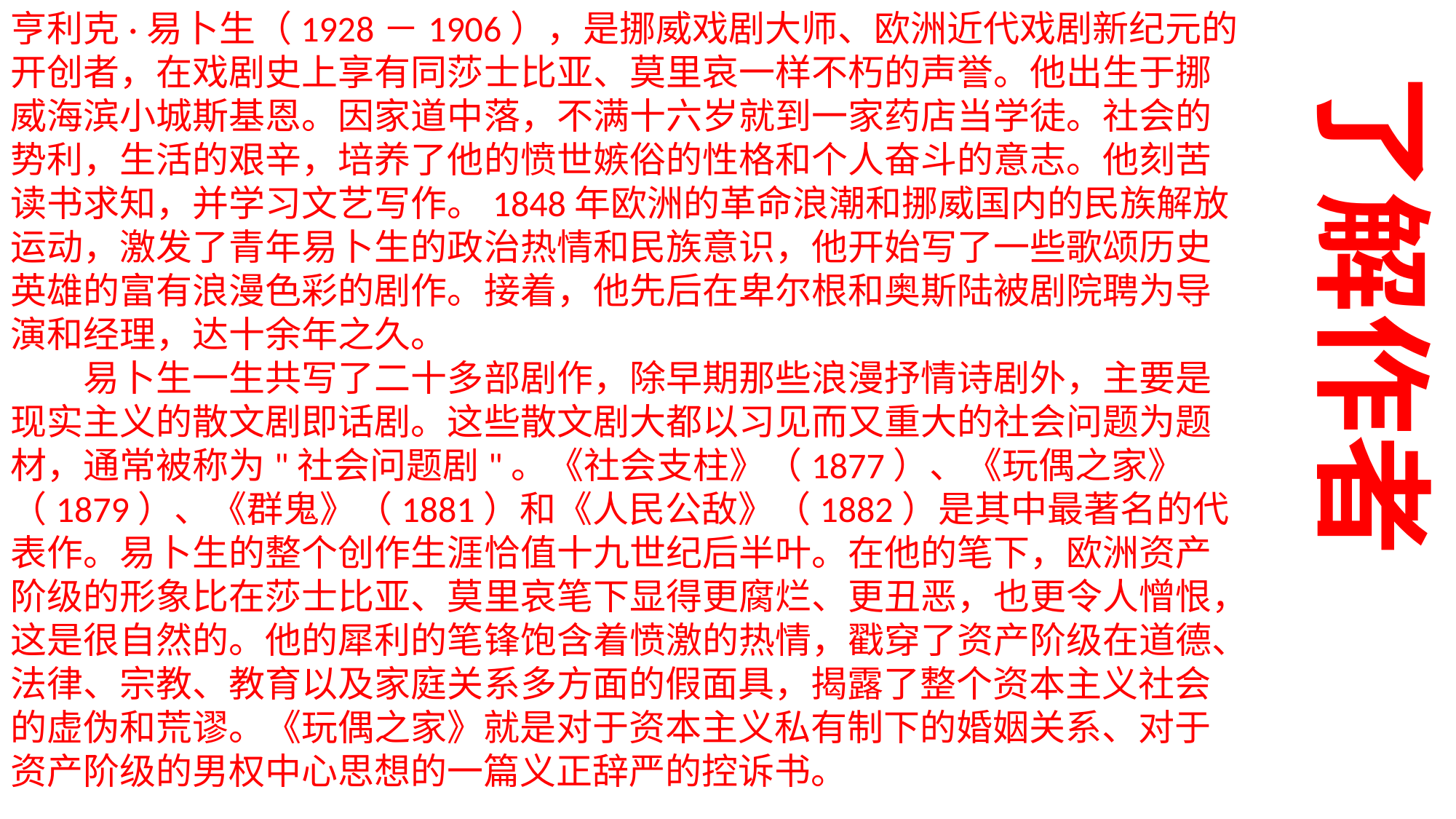

亨利克·易卜生（1928－1906），是挪威戏剧大师、欧洲近代戏剧新纪元的开创者，在戏剧史上享有同莎士比亚、莫里哀一样不朽的声誉。他出生于挪威海滨小城斯基恩。因家道中落，不满十六岁就到一家药店当学徒。社会的势利，生活的艰辛，培养了他的愤世嫉俗的性格和个人奋斗的意志。他刻苦读书求知，并学习文艺写作。1848年欧洲的革命浪潮和挪威国内的民族解放运动，激发了青年易卜生的政治热情和民族意识，他开始写了一些歌颂历史英雄的富有浪漫色彩的剧作。接着，他先后在卑尔根和奥斯陆被剧院聘为导演和经理，达十余年之久。
　　易卜生一生共写了二十多部剧作，除早期那些浪漫抒情诗剧外，主要是现实主义的散文剧即话剧。这些散文剧大都以习见而又重大的社会问题为题材，通常被称为"社会问题剧"。《社会支柱》（1877）、《玩偶之家》（1879）、《群鬼》（1881）和《人民公敌》（1882）是其中最著名的代表作。易卜生的整个创作生涯恰值十九世纪后半叶。在他的笔下，欧洲资产阶级的形象比在莎士比亚、莫里哀笔下显得更腐烂、更丑恶，也更令人憎恨，这是很自然的。他的犀利的笔锋饱含着愤激的热情，戳穿了资产阶级在道德、法律、宗教、教育以及家庭关系多方面的假面具，揭露了整个资本主义社会的虚伪和荒谬。《玩偶之家》就是对于资本主义私有制下的婚姻关系、对于资产阶级的男权中心思想的一篇义正辞严的控诉书。
了解作者